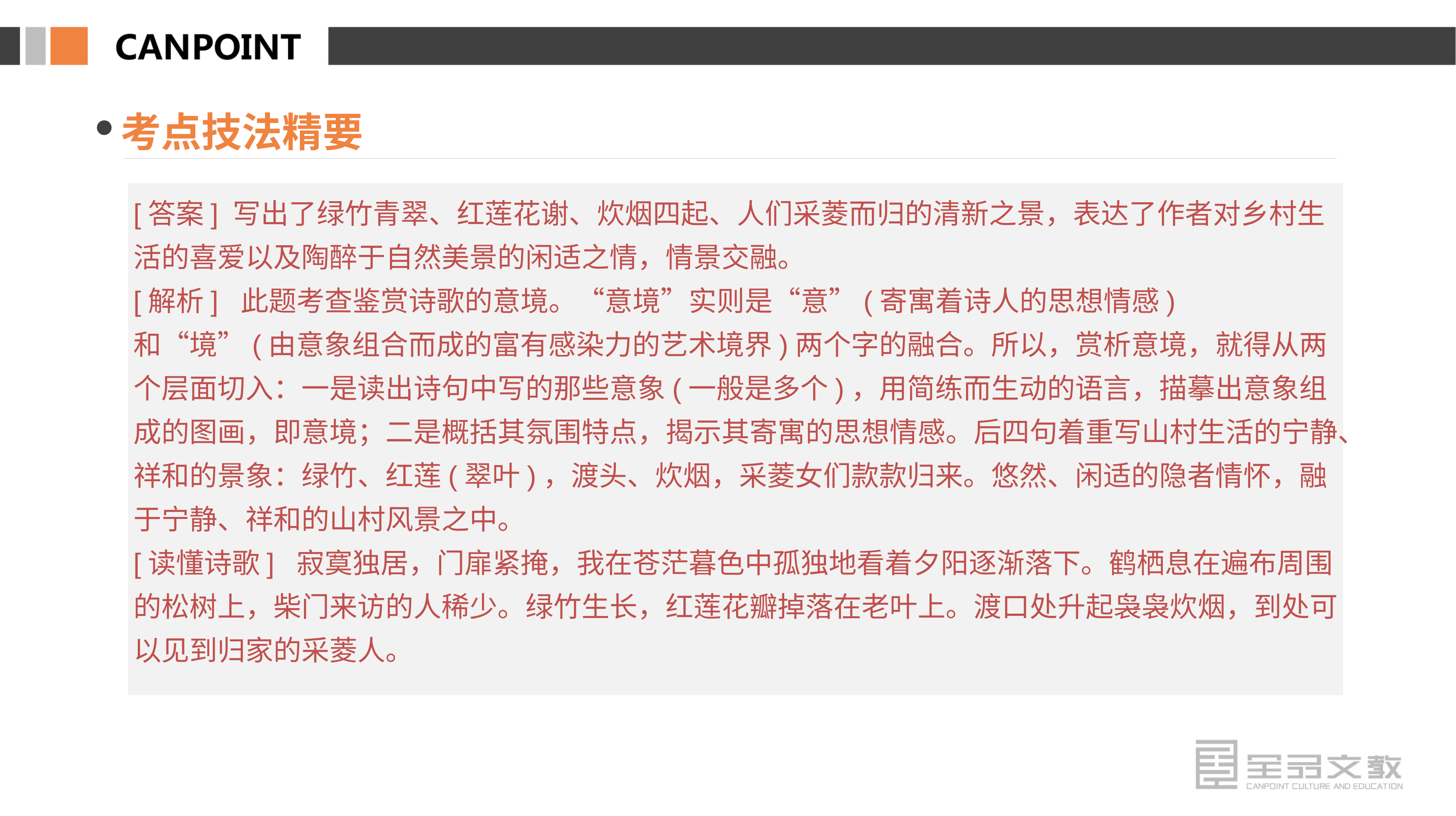

考点技法精要

[答案] 写出了绿竹青翠、红莲花谢、炊烟四起、人们采菱而归的清新之景，表达了作者对乡村生活的喜爱以及陶醉于自然美景的闲适之情，情景交融。
[解析]  此题考查鉴赏诗歌的意境。“意境”实则是“意”(寄寓着诗人的思想情感)和“境”(由意象组合而成的富有感染力的艺术境界)两个字的融合。所以，赏析意境，就得从两个层面切入：一是读出诗句中写的那些意象(一般是多个)，用简练而生动的语言，描摹出意象组成的图画，即意境；二是概括其氛围特点，揭示其寄寓的思想情感。后四句着重写山村生活的宁静、祥和的景象：绿竹、红莲(翠叶)，渡头、炊烟，采菱女们款款归来。悠然、闲适的隐者情怀，融于宁静、祥和的山村风景之中。
[读懂诗歌]  寂寞独居，门扉紧掩，我在苍茫暮色中孤独地看着夕阳逐渐落下。鹤栖息在遍布周围的松树上，柴门来访的人稀少。绿竹生长，红莲花瓣掉落在老叶上。渡口处升起袅袅炊烟，到处可以见到归家的采菱人。